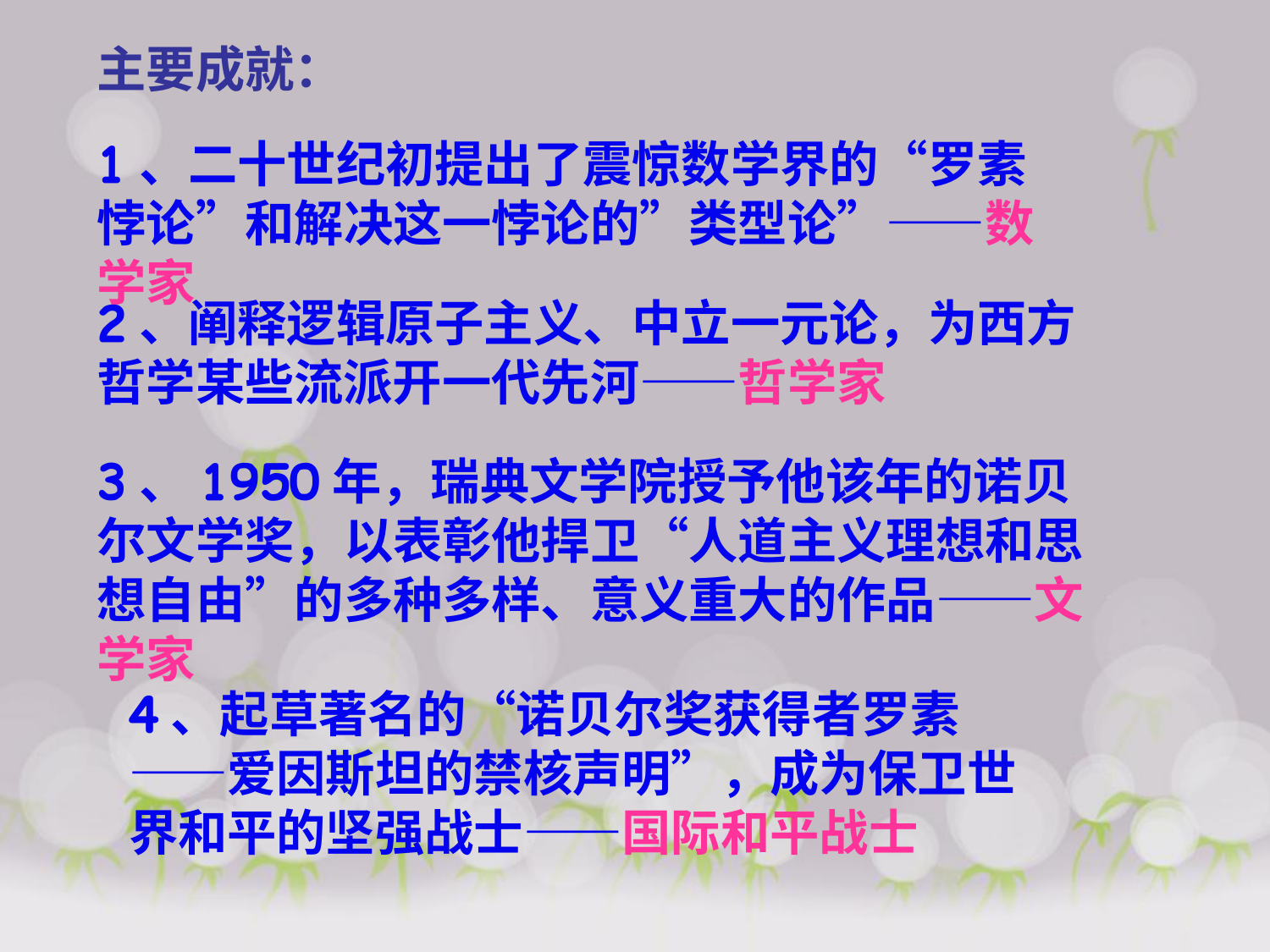

主要成就：
1、二十世纪初提出了震惊数学界的“罗素悖论”和解决这一悖论的”类型论”——数学家

2、阐释逻辑原子主义、中立一元论，为西方哲学某些流派开一代先河——哲学家

3、1950年，瑞典文学院授予他该年的诺贝尔文学奖，以表彰他捍卫“人道主义理想和思想自由”的多种多样、意义重大的作品——文学家
4、起草著名的“诺贝尔奖获得者罗素——爱因斯坦的禁核声明”，成为保卫世界和平的坚强战士——国际和平战士